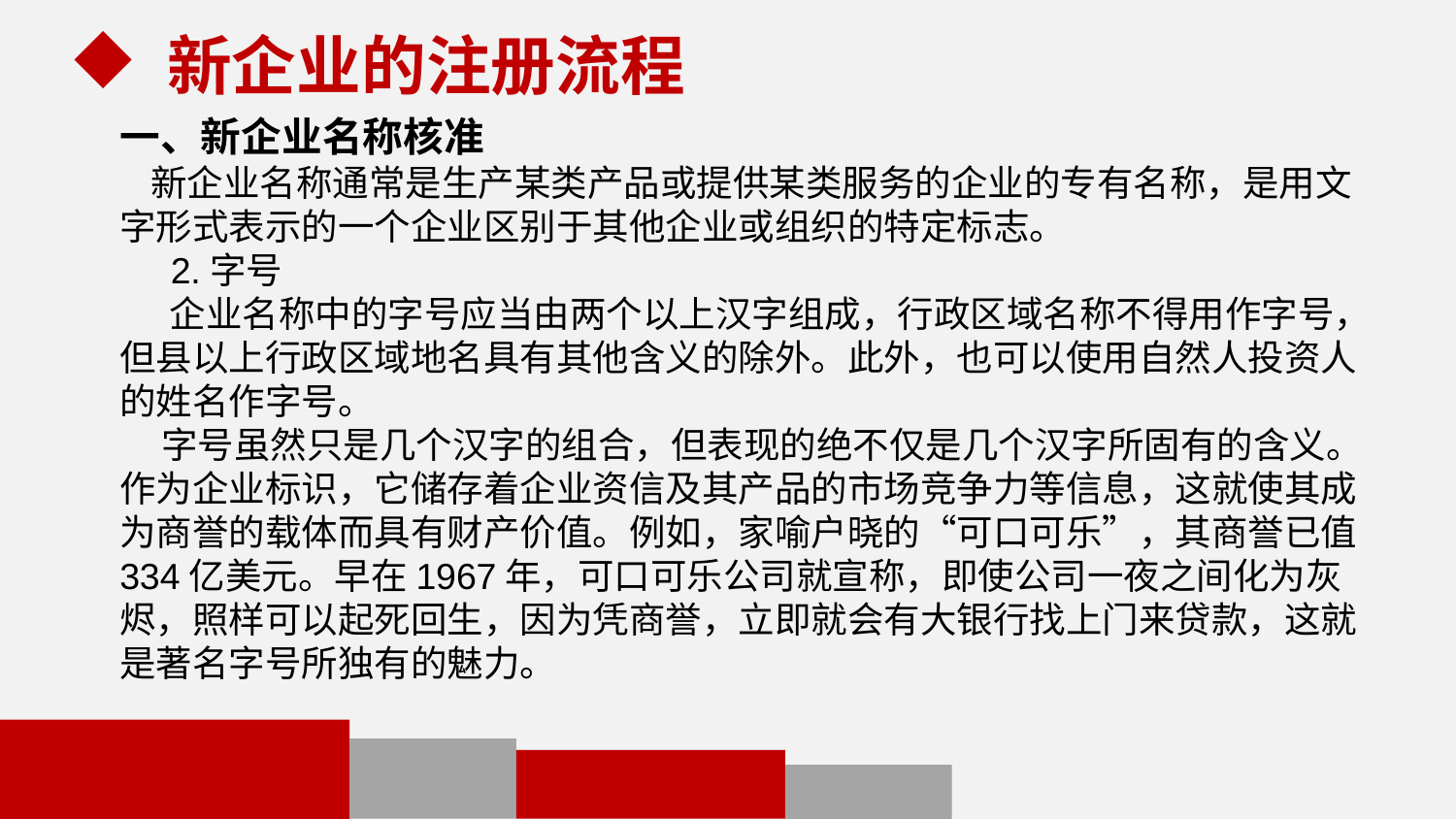

新企业的注册流程
一、新企业名称核准
    新企业名称通常是生产某类产品或提供某类服务的企业的专有名称，是用文字形式表示的一个企业区别于其他企业或组织的特定标志。
     2.字号
     企业名称中的字号应当由两个以上汉字组成，行政区域名称不得用作字号，但县以上行政区域地名具有其他含义的除外。此外，也可以使用自然人投资人的姓名作字号。
    字号虽然只是几个汉字的组合，但表现的绝不仅是几个汉字所固有的含义。作为企业标识，它储存着企业资信及其产品的市场竞争力等信息，这就使其成为商誉的载体而具有财产价值。例如，家喻户晓的“可口可乐”，其商誉已值334亿美元。早在1967年，可口可乐公司就宣称，即使公司一夜之间化为灰烬，照样可以起死回生，因为凭商誉，立即就会有大银行找上门来贷款，这就是著名字号所独有的魅力。